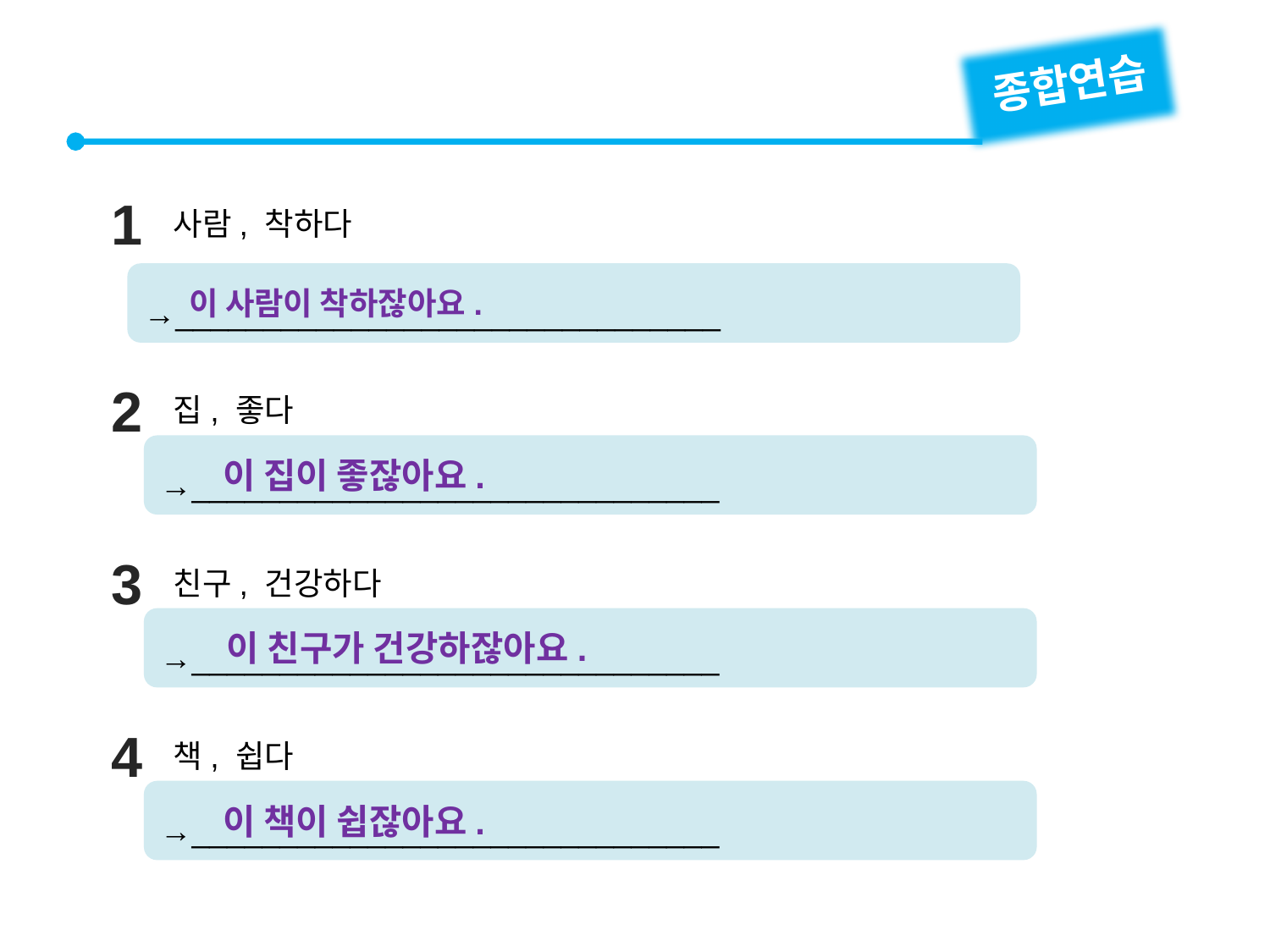

종합연습
1
사람, 착하다
→_______________________________
이 사람이 착하잖아요.
2
집, 좋다
→______________________________
이 집이 좋잖아요.
3
친구, 건강하다
→______________________________
이 친구가 건강하잖아요.
4
책, 쉽다
→______________________________
이 책이 쉽잖아요.